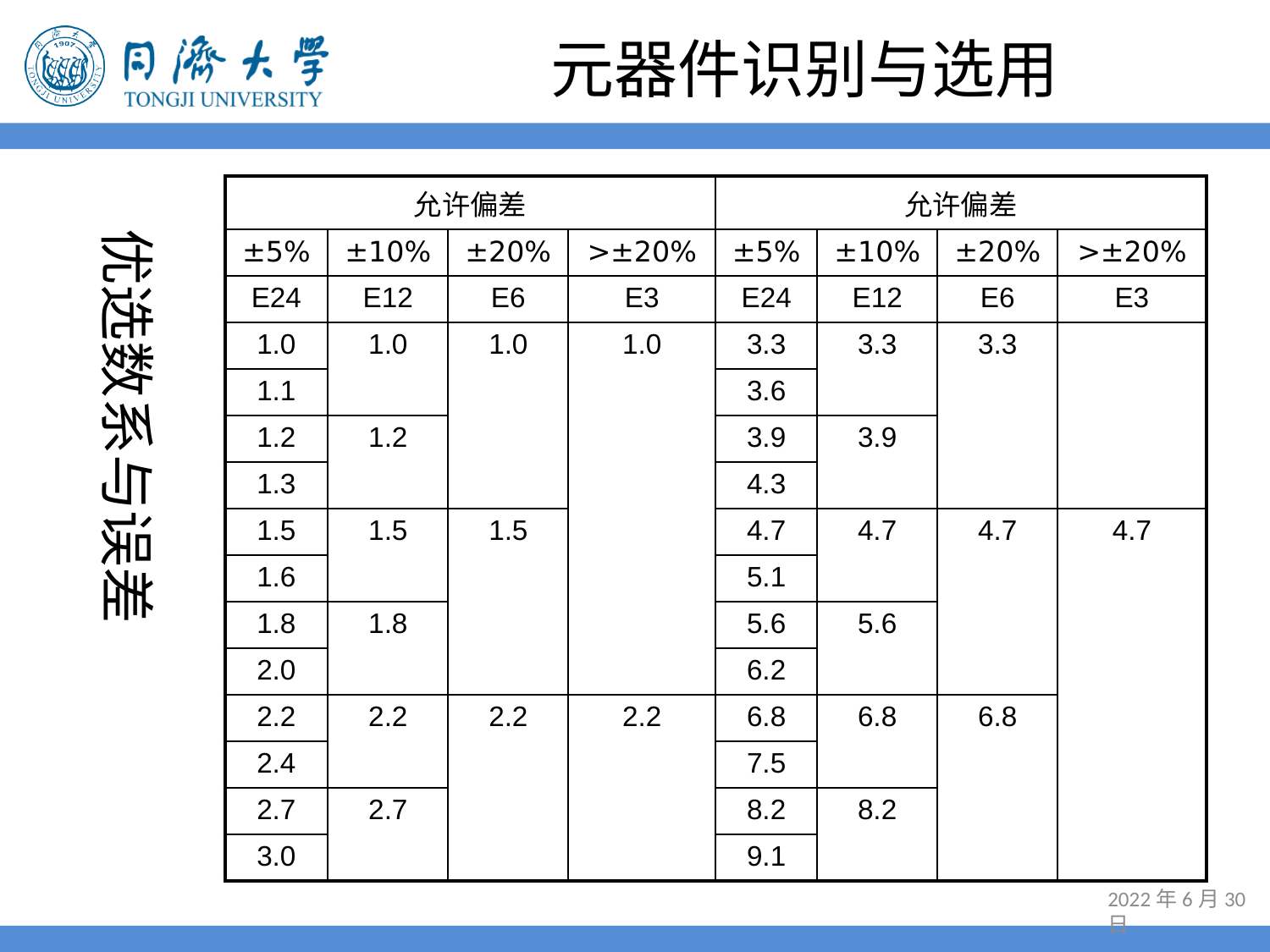

# 元器件识别与选用
| 允许偏差 |  |  |  | 允许偏差 |  |  |  |
| --- | --- | --- | --- | --- | --- | --- | --- |
| ±5% | ±10% | ±20% | >±20% | ±5% | ±10% | ±20% | >±20% |
| E24 | E12 | E6 | E3 | E24 | E12 | E6 | E3 |
| 1.0 | 1.0 | 1.0 | 1.0 | 3.3 | 3.3 | 3.3 |  |
| 1.1 |  |  |  | 3.6 |  |  |  |
| 1.2 | 1.2 |  |  | 3.9 | 3.9 |  |  |
| 1.3 |  |  |  | 4.3 |  |  |  |
| 1.5 | 1.5 | 1.5 |  | 4.7 | 4.7 | 4.7 | 4.7 |
| 1.6 |  |  |  | 5.1 |  |  |  |
| 1.8 | 1.8 |  |  | 5.6 | 5.6 |  |  |
| 2.0 |  |  |  | 6.2 |  |  |  |
| 2.2 | 2.2 | 2.2 | 2.2 | 6.8 | 6.8 | 6.8 |  |
| 2.4 |  |  |  | 7.5 |  |  |  |
| 2.7 | 2.7 |  |  | 8.2 | 8.2 |  |  |
| 3.0 |  |  |  | 9.1 |  |  |  |
优选数系与误差
2022年6月30日